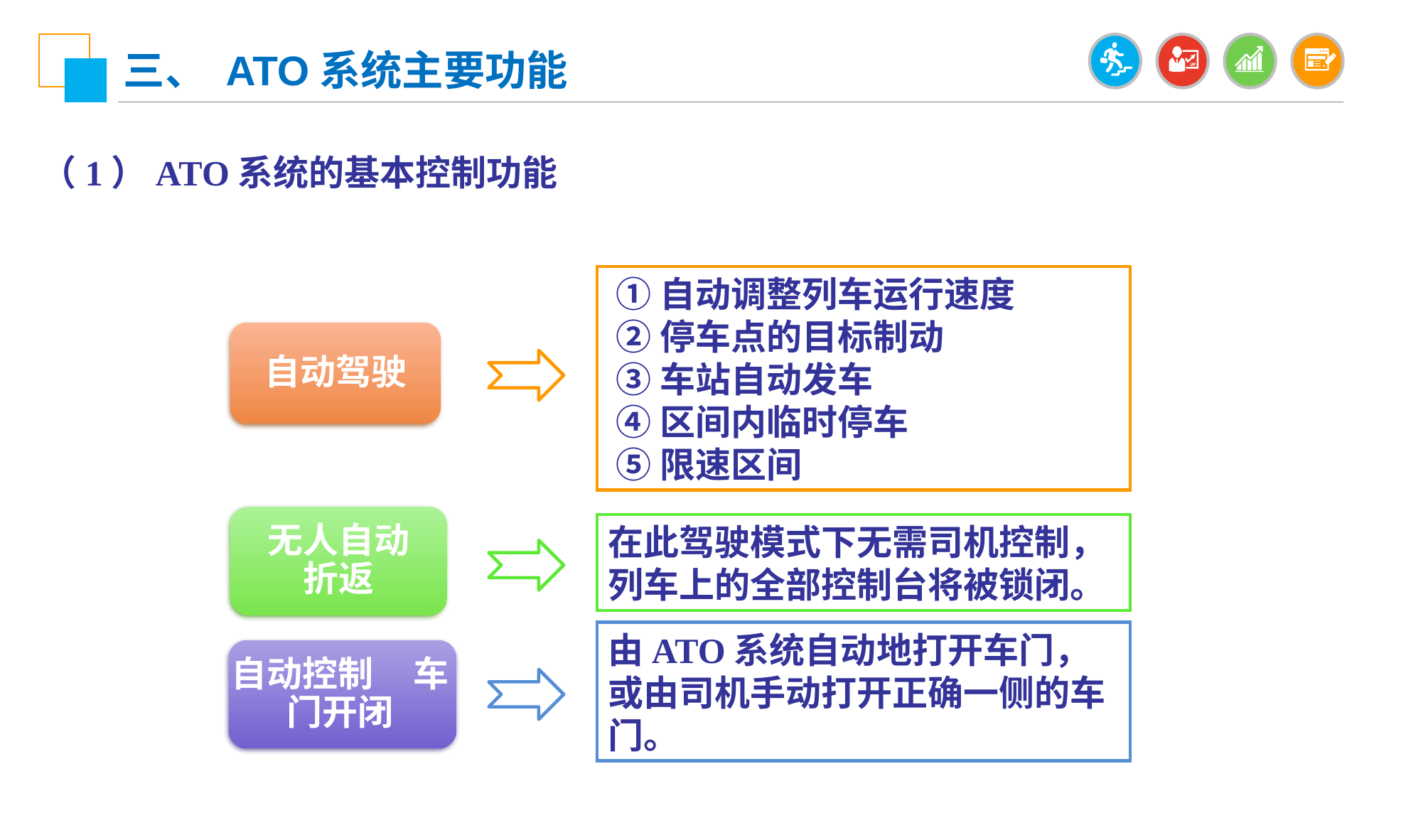

三、 ATO系统主要功能
（1）ATO系统的基本控制功能
 ①自动调整列车运行速度
 ②停车点的目标制动
 ③车站自动发车
 ④区间内临时停车
 ⑤限速区间

自动驾驶

无人自动 折返
在此驾驶模式下无需司机控制，列车上的全部控制台将被锁闭。

自动控制     车门开闭
由ATO系统自动地打开车门，或由司机手动打开正确一侧的车门。